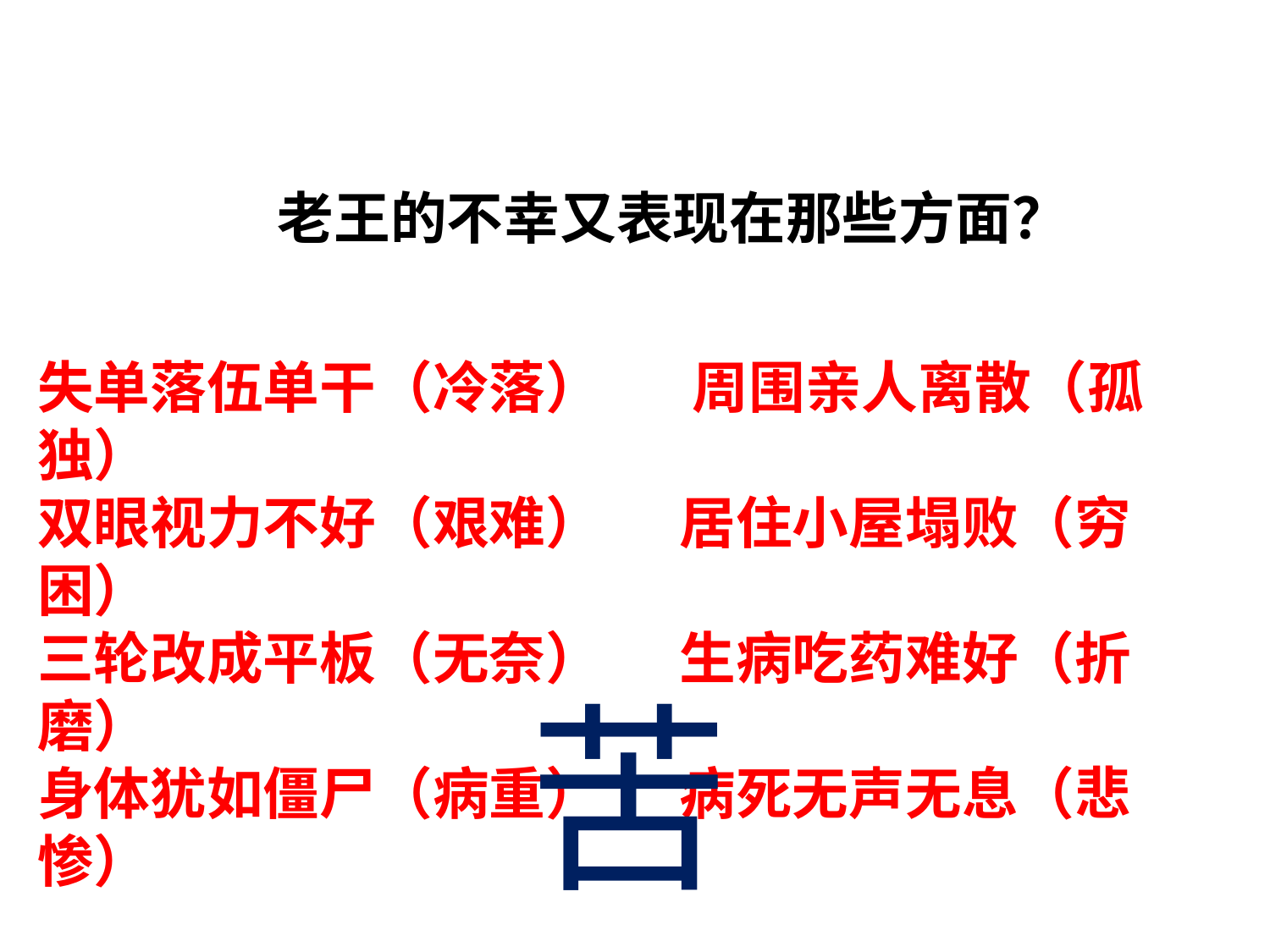

老王的不幸又表现在那些方面？
失单落伍单干（冷落）       周围亲人离散（孤独）
双眼视力不好（艰难）      居住小屋塌败（穷困）
三轮改成平板（无奈）      生病吃药难好（折磨）
身体犹如僵尸（病重）      病死无声无息（悲惨）
苦